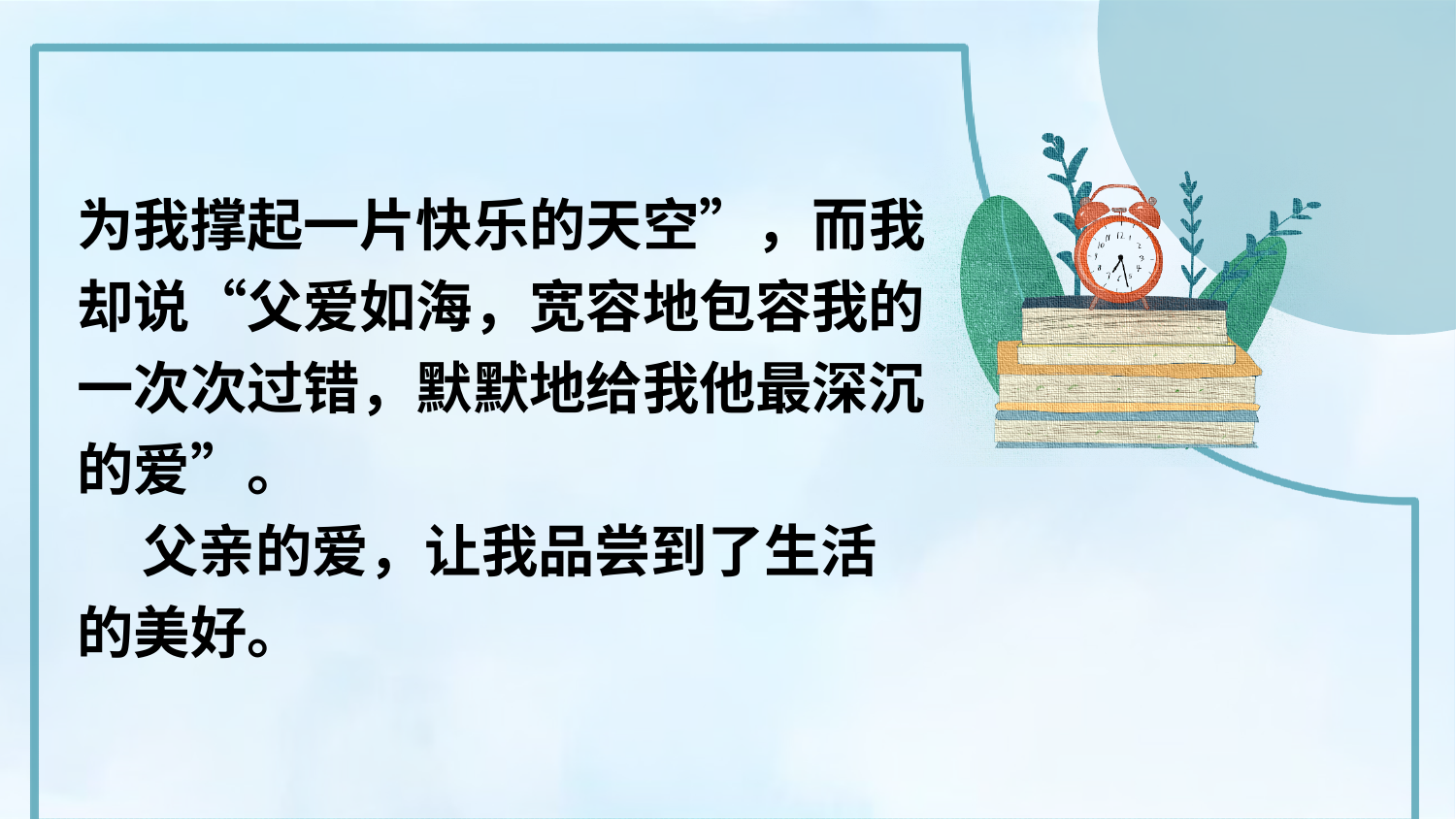

为我撑起一片快乐的天空”，而我
却说“父爱如海，宽容地包容我的
一次次过错，默默地给我他最深沉
的爱”。
    父亲的爱，让我品尝到了生活
的美好。